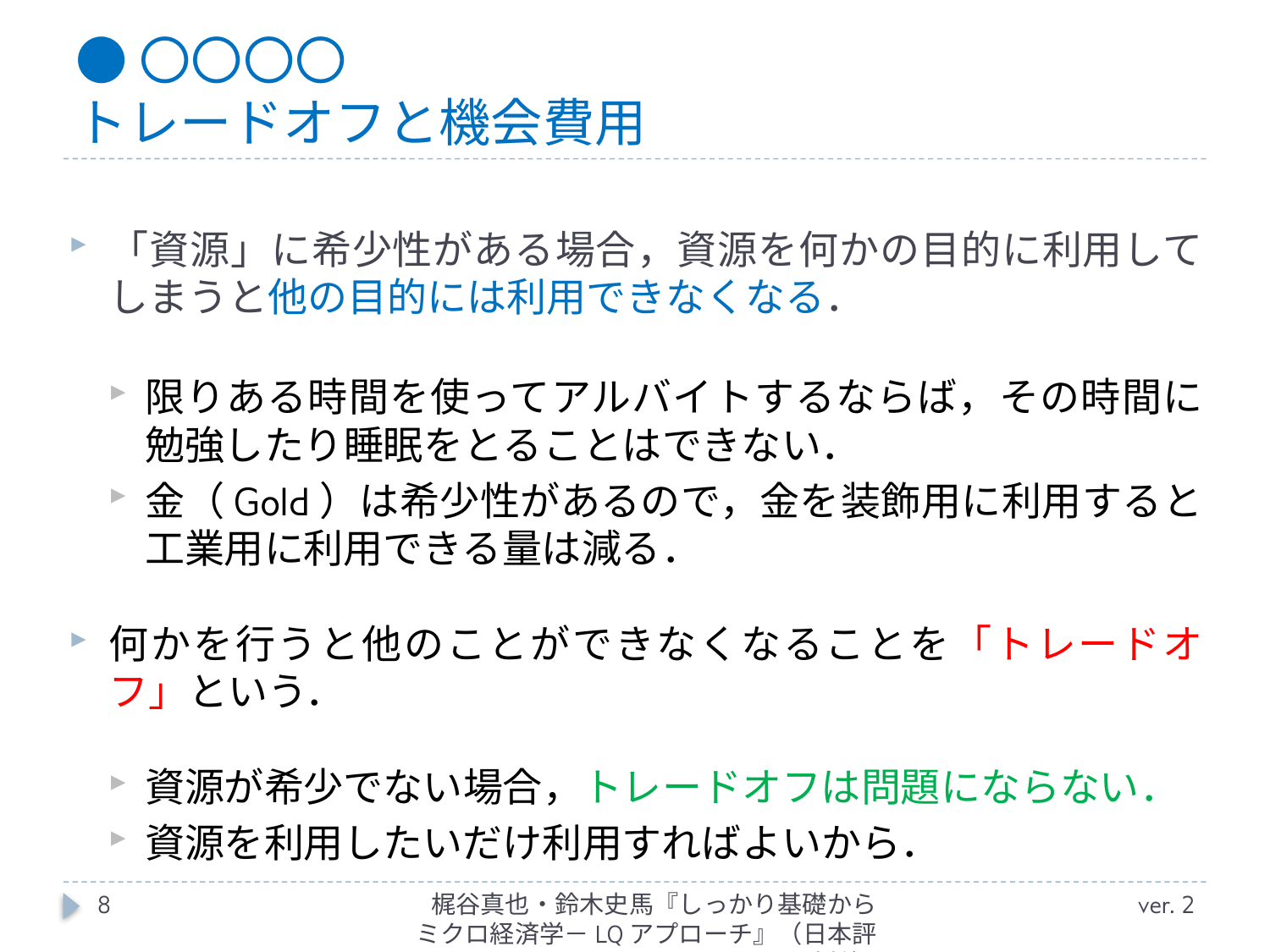

# ●〇〇〇〇 トレードオフと機会費用
「資源」に希少性がある場合，資源を何かの目的に利用してしまうと他の目的には利用できなくなる．

限りある時間を使ってアルバイトするならば，その時間に勉強したり睡眠をとることはできない．
金（Gold）は希少性があるので，金を装飾用に利用すると工業用に利用できる量は減る．

何かを行うと他のことができなくなることを「トレードオフ」という．

資源が希少でない場合，トレードオフは問題にならない．
資源を利用したいだけ利用すればよいから．
8
梶谷真也・鈴木史馬『しっかり基礎からミクロ経済学－LQアプローチ』（日本評論社）
ver. 2